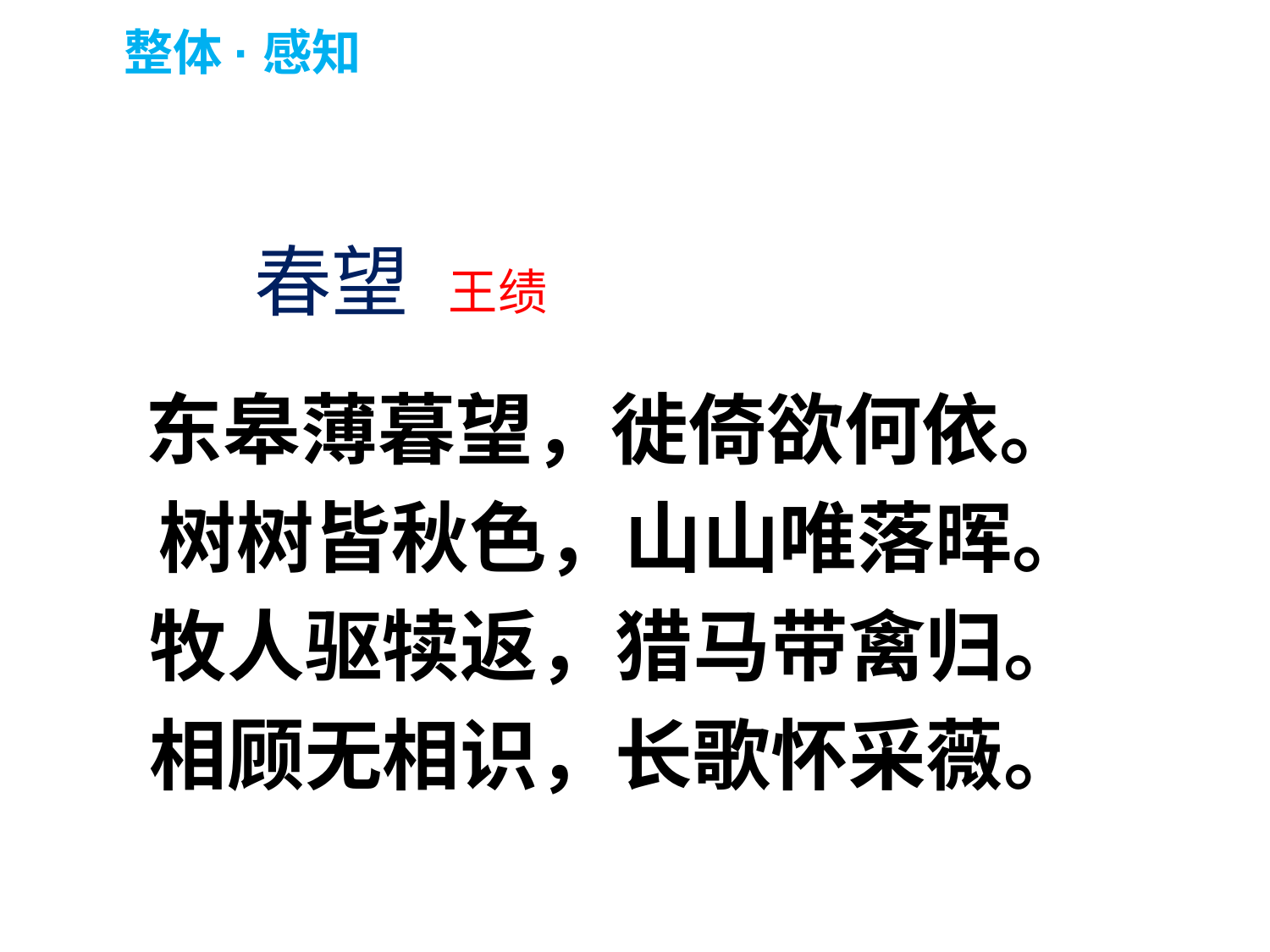

整体·感知
        春望   王绩
   东皋薄暮望，徙倚欲何依。
　树树皆秋色，山山唯落晖。
　牧人驱犊返，猎马带禽归。
　相顾无相识，长歌怀采薇。